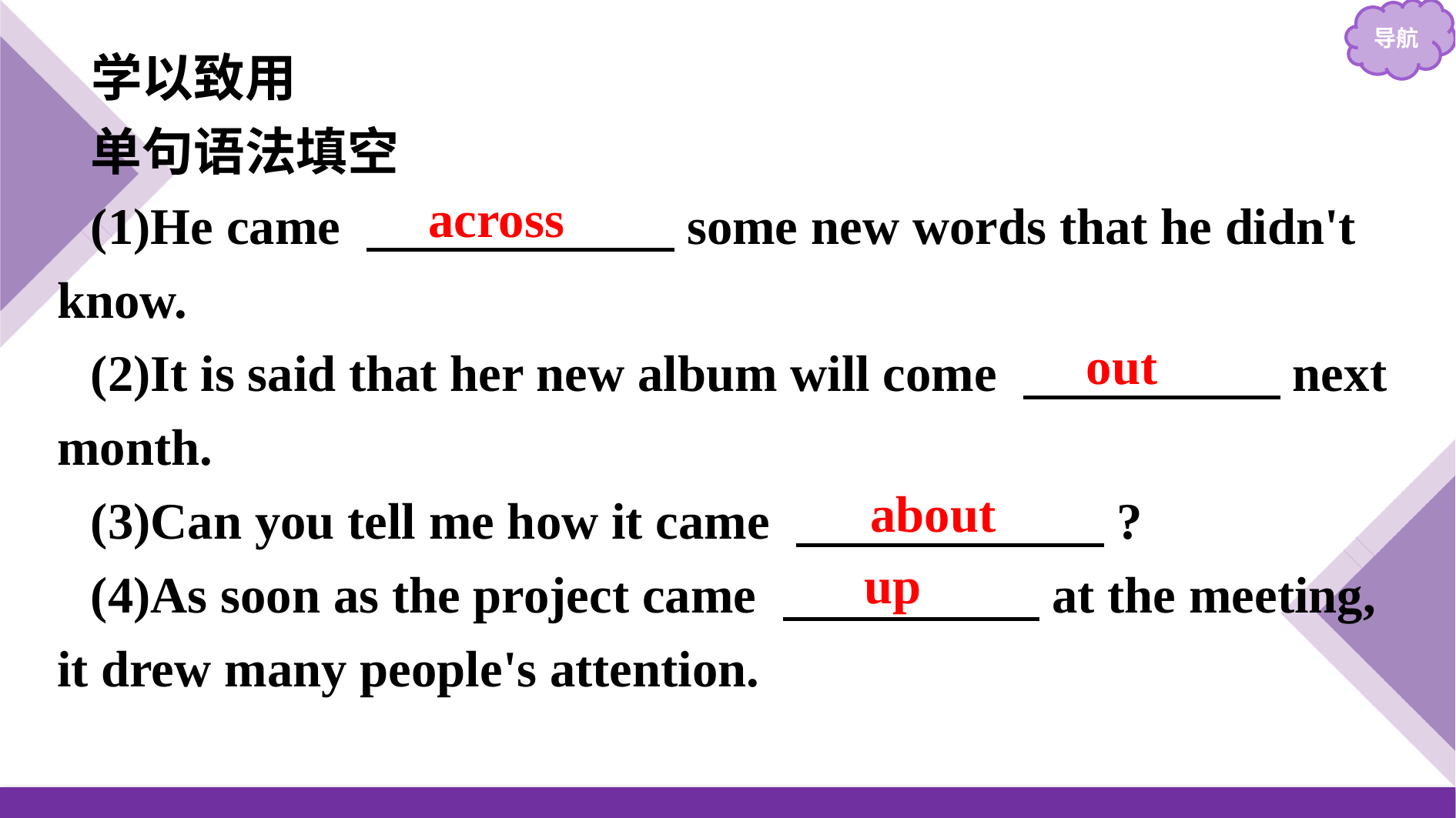

学以致用
单句语法填空
(1)He came 　　　　　　some new words that he didn't know.
(2)It is said that her new album will come 　　　　　next month.
(3)Can you tell me how it came 　　　　　　?
(4)As soon as the project came 　　　　　at the meeting, it drew many people's attention.
across
out
about
up